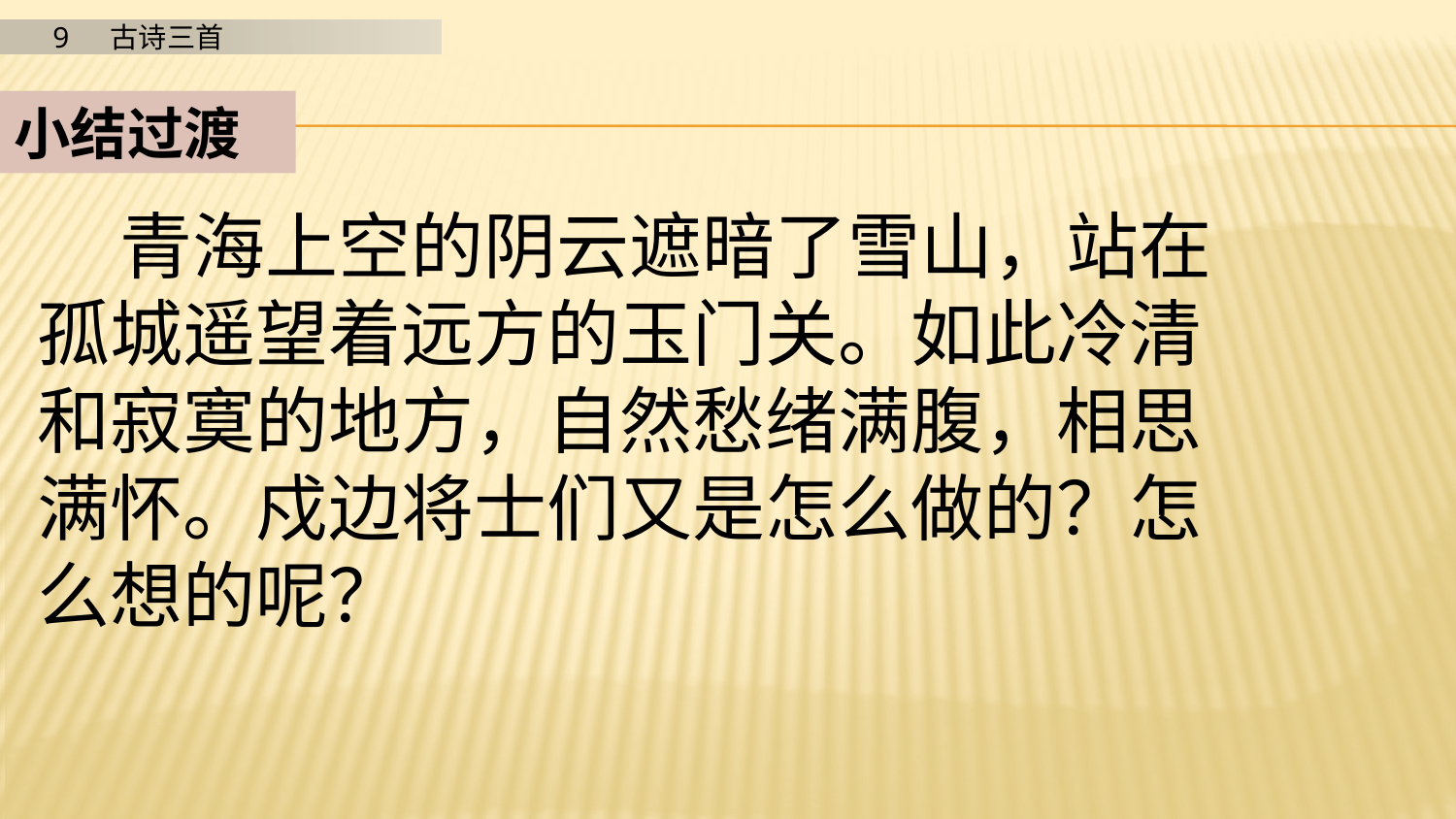

小结过渡
    青海上空的阴云遮暗了雪山，站在孤城遥望着远方的玉门关。如此冷清和寂寞的地方，自然愁绪满腹，相思满怀。戍边将士们又是怎么做的？怎么想的呢？